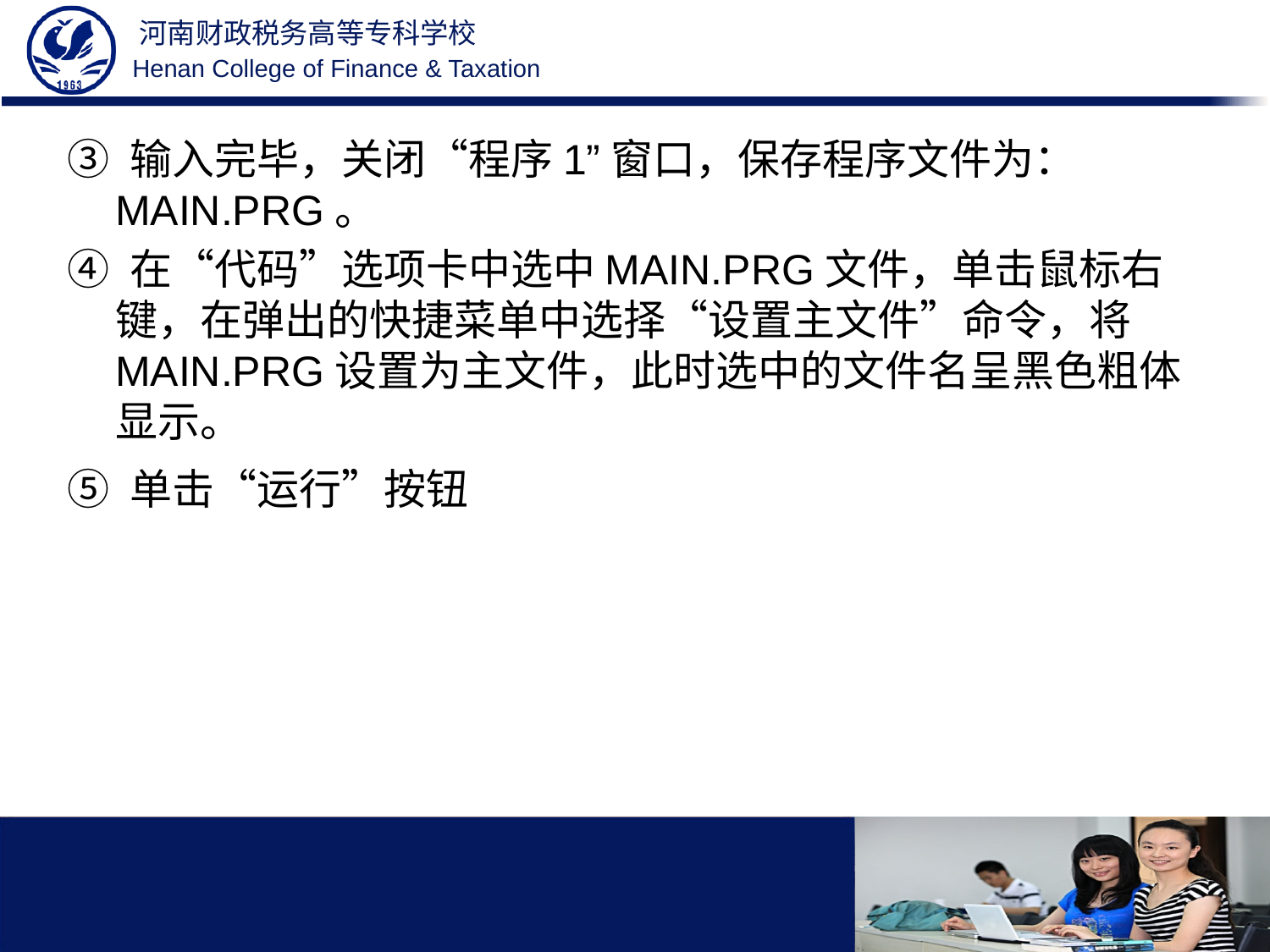

③ 输入完毕，关闭“程序1”窗口，保存程序文件为：MAIN.PRG。
④ 在“代码”选项卡中选中MAIN.PRG文件，单击鼠标右键，在弹出的快捷菜单中选择“设置主文件”命令，将MAIN.PRG设置为主文件，此时选中的文件名呈黑色粗体显示。
⑤ 单击“运行”按钮